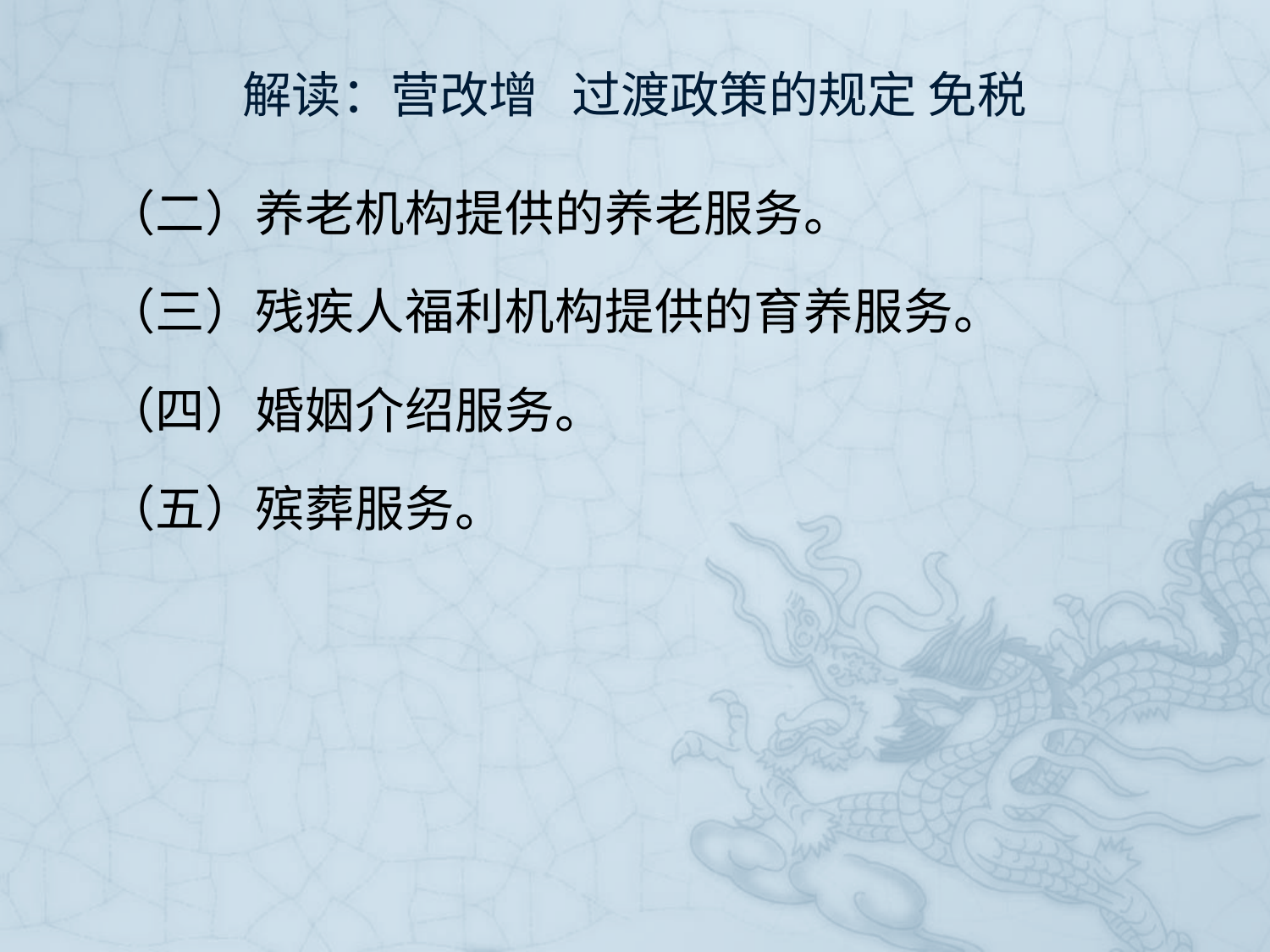

# 解读：营改增   过渡政策的规定 免税
（二）养老机构提供的养老服务。
（三）残疾人福利机构提供的育养服务。
（四）婚姻介绍服务。
（五）殡葬服务。